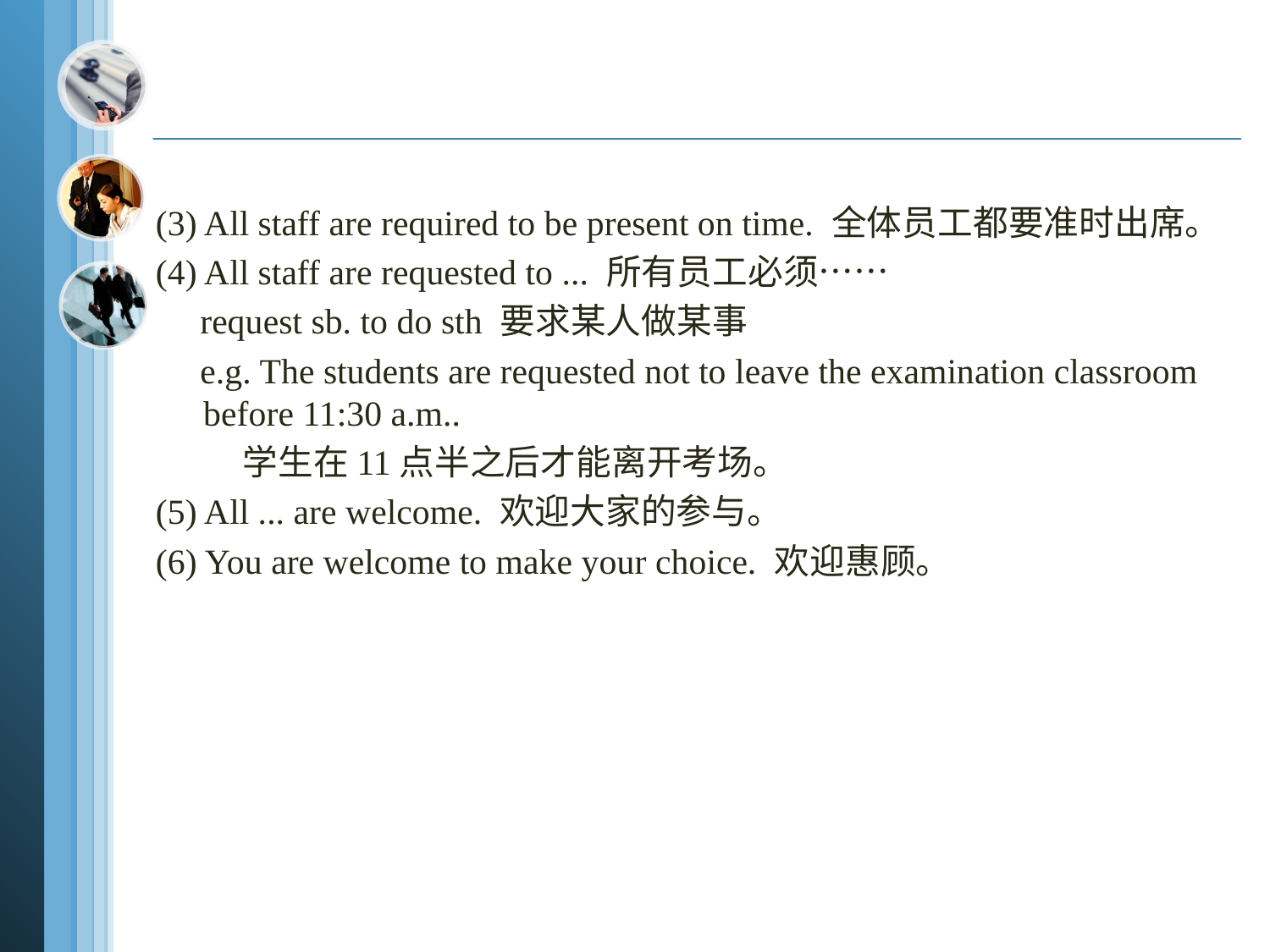

#
(3) All staff are required to be present on time. 全体员工都要准时出席。
(4) All staff are requested to ... 所有员工必须……
     request sb. to do sth 要求某人做某事
     e.g. The students are requested not to leave the examination classroom before 11:30 a.m..
          学生在11点半之后才能离开考场。
(5) All ... are welcome. 欢迎大家的参与。
(6) You are welcome to make your choice. 欢迎惠顾。